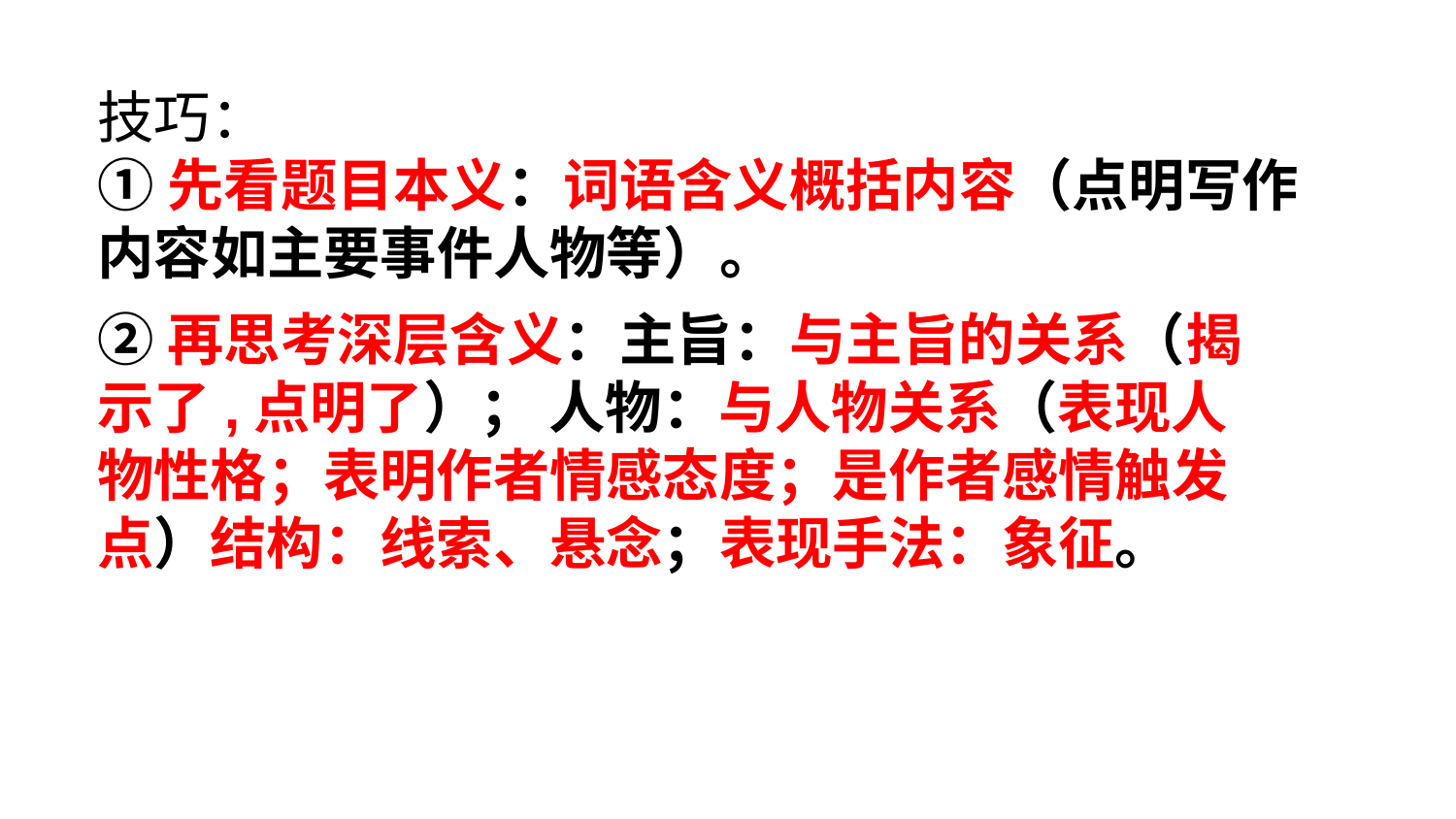

技巧：
①先看题目本义：词语含义概括内容（点明写作内容如主要事件人物等）。
②再思考深层含义：主旨：与主旨的关系（揭示了,点明了）； 人物：与人物关系（表现人物性格；表明作者情感态度；是作者感情触发点）结构：线索、悬念；表现手法：象征。